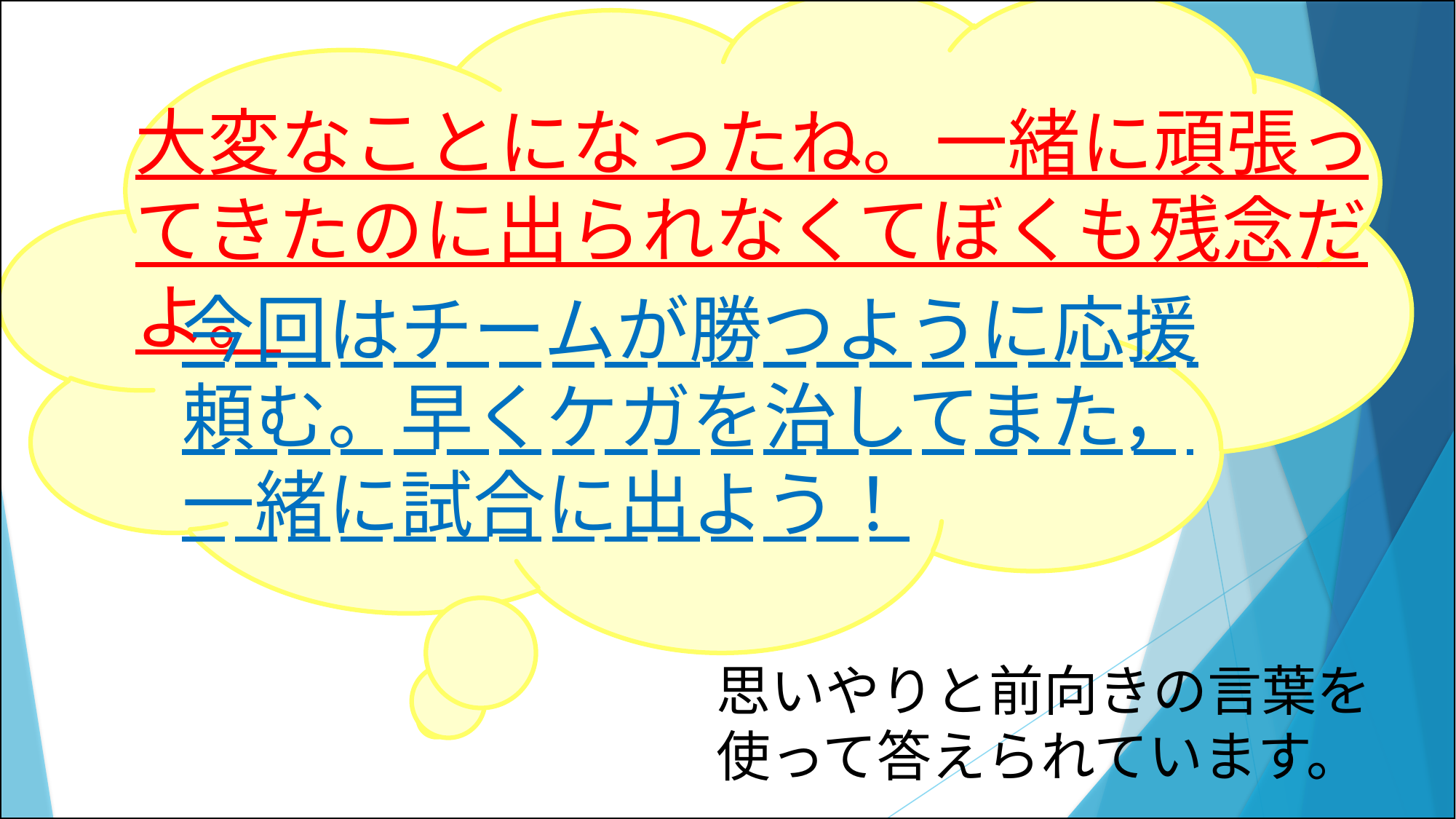

大変なことになったね。一緒に頑張ってきたのに出られなくてぼくも残念だよ。
今回はチームが勝つように応援頼む。早くケガを治してまた，一緒に試合に出よう！
思いやりと前向きの言葉を使って答えられています。